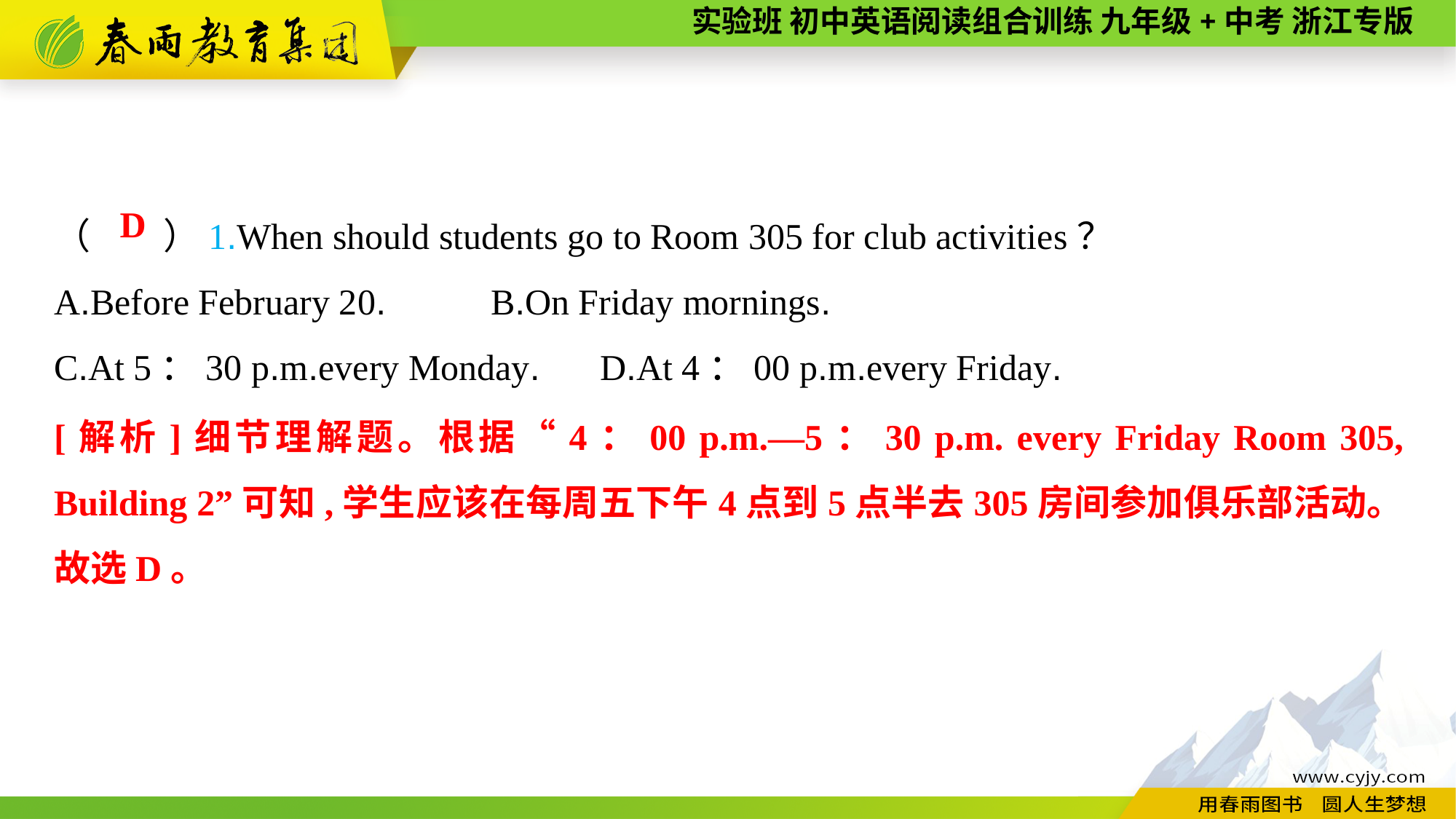

（　　）1.When should students go to Room 305 for club activities？
A.Before February 20.	B.On Friday mornings.
C.At 5：30 p.m.every Monday.	D.At 4：00 p.m.every Friday.
D
[解析]细节理解题。根据“4：00 p.m.—5：30 p.m. every Friday Room 305, Building 2”可知,学生应该在每周五下午4点到5点半去305房间参加俱乐部活动。故选D。